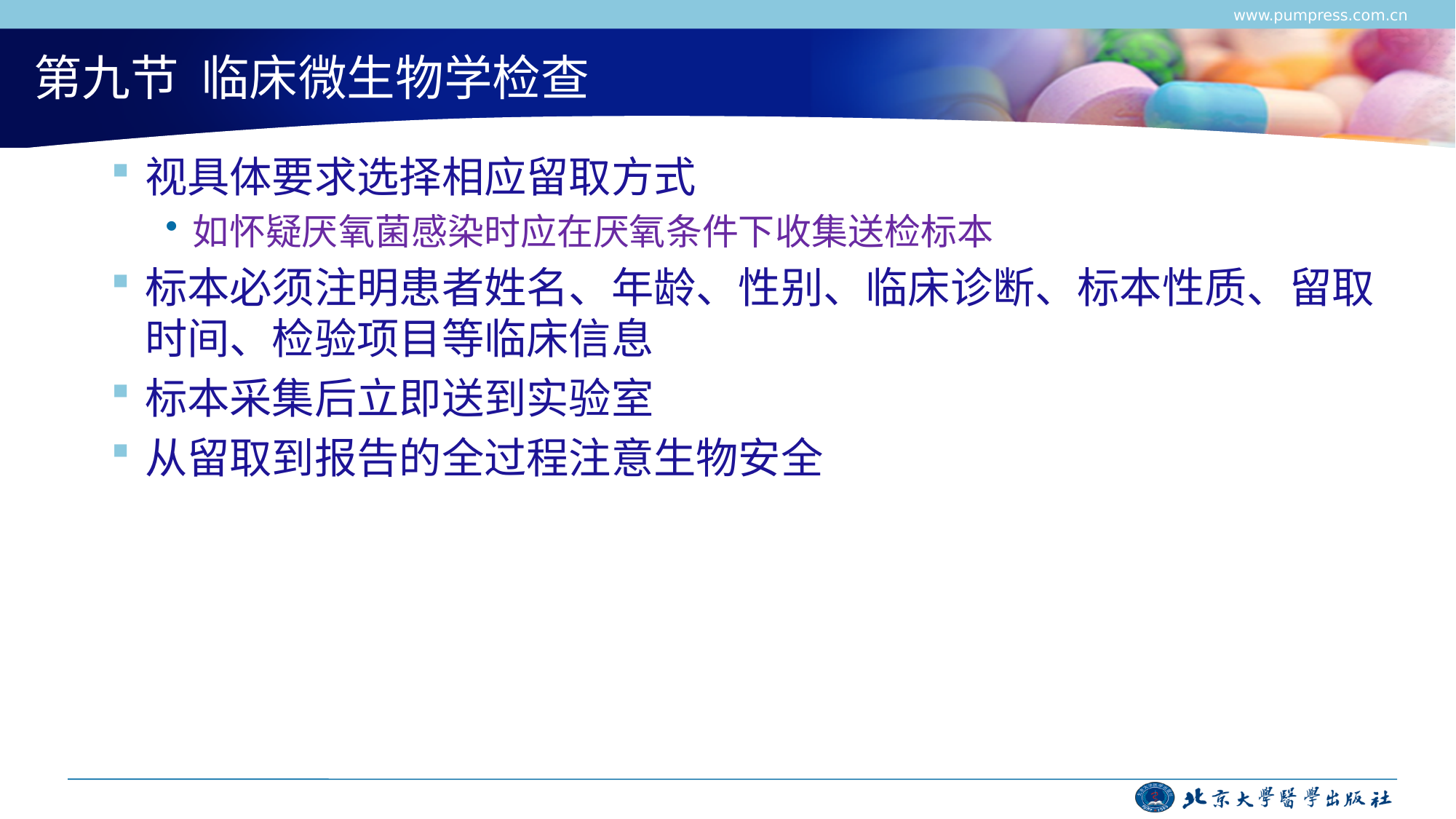

www.pumpress.com.cn
# 第九节  临床微生物学检查
视具体要求选择相应留取方式
如怀疑厌氧菌感染时应在厌氧条件下收集送检标本
标本必须注明患者姓名、年龄、性别、临床诊断、标本性质、留取时间、检验项目等临床信息
标本采集后立即送到实验室
从留取到报告的全过程注意生物安全